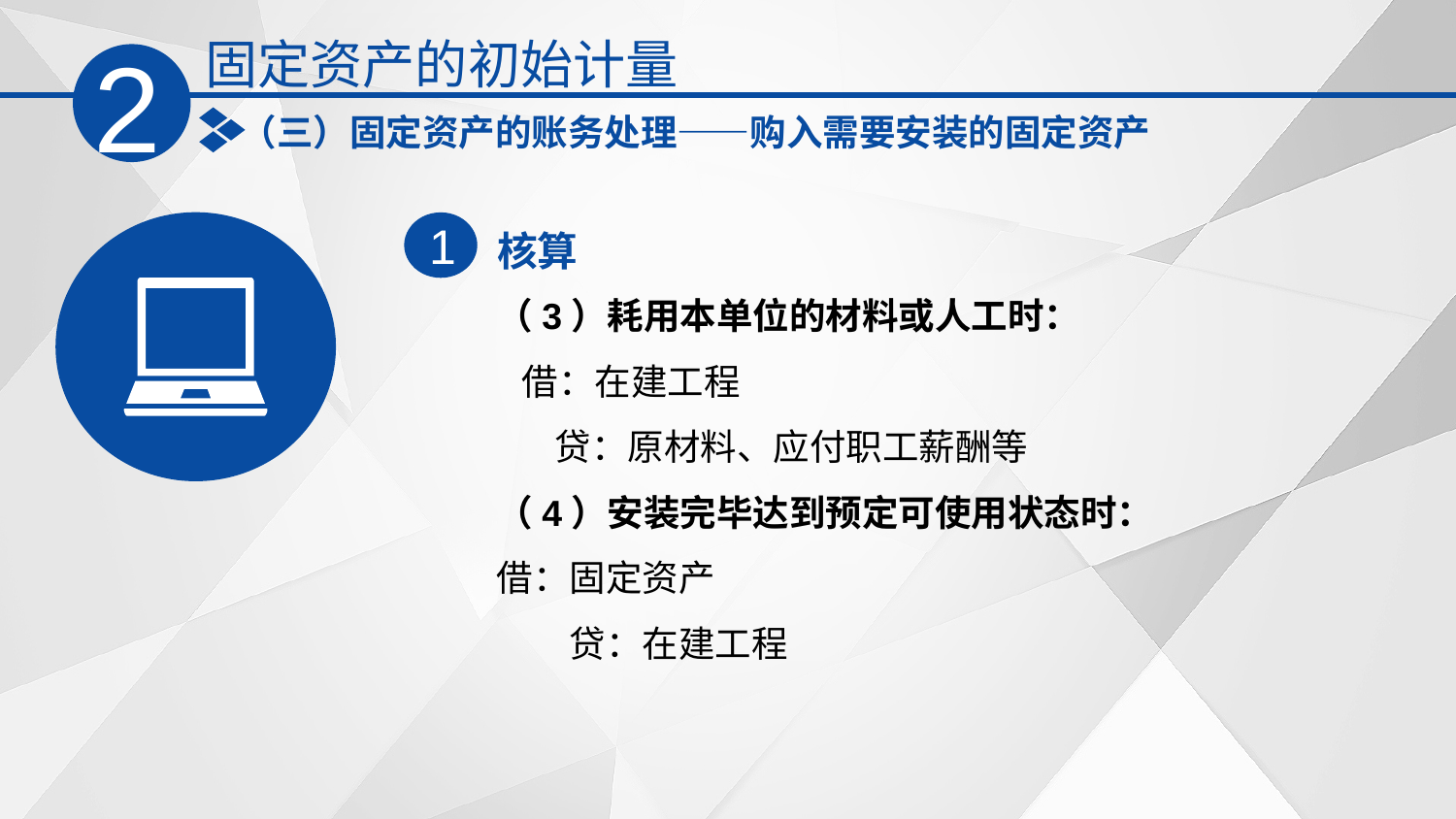

固定资产的初始计量
2

（三）固定资产的账务处理——购入需要安装的固定资产

核算

1
（3）耗用本单位的材料或人工时：
  借：在建工程
      贷：原材料、应付职工薪酬等
（4）安装完毕达到预定可使用状态时：
借：固定资产
　　贷：在建工程